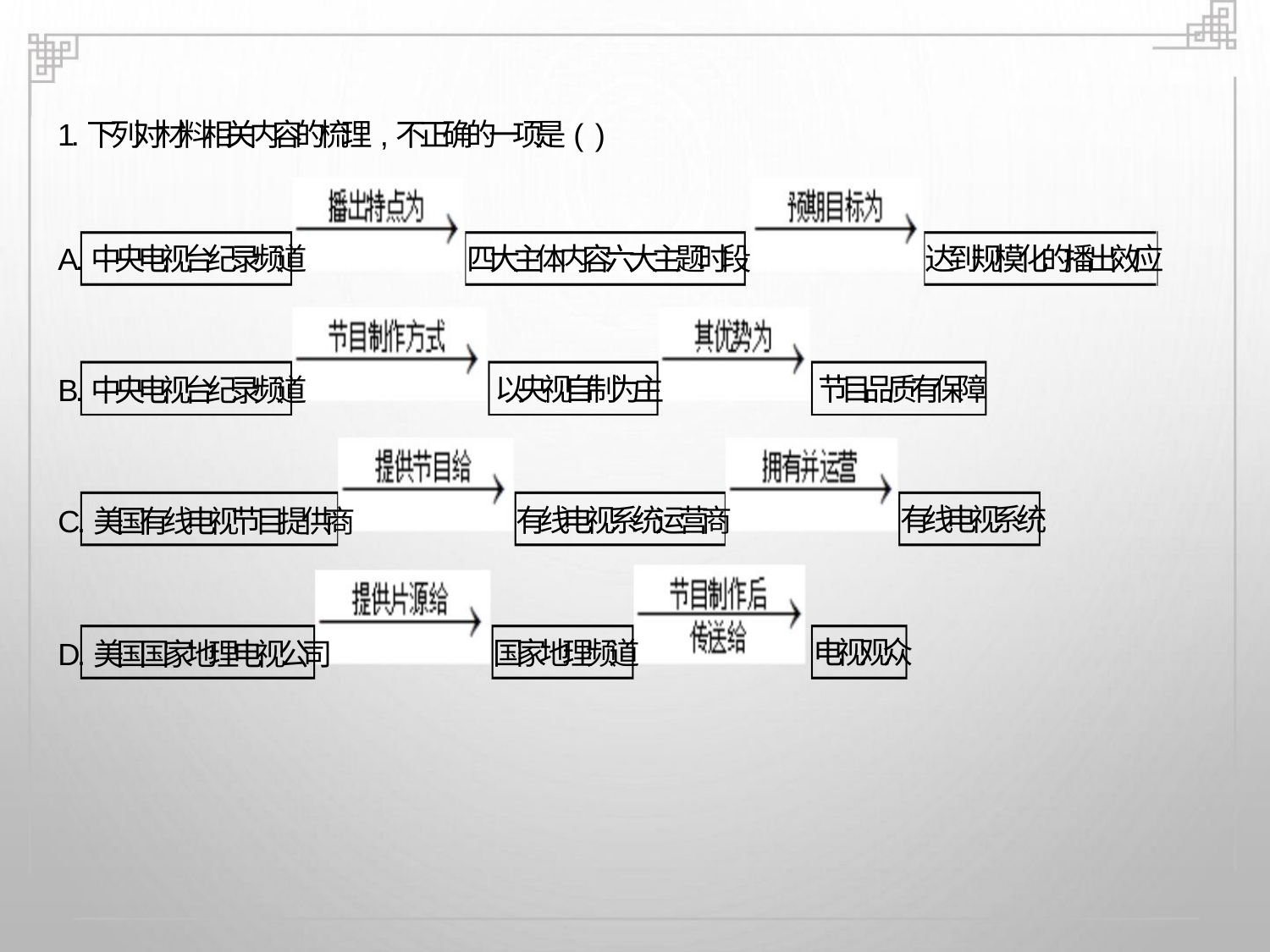

1.下列对材料相关内容的梳理,不正确的一项是( )
A.中央电视台纪录频道
B.中央电视台纪录频道
C.美国有线电视节目提供商
D.美国国家地理电视公司
四大主体内容六大主题时段
达到规模化的播出效应
以央视自制为主
有线电视系统运营商
国家地理频道
节目品质有保障
有线电视系统
电视观众